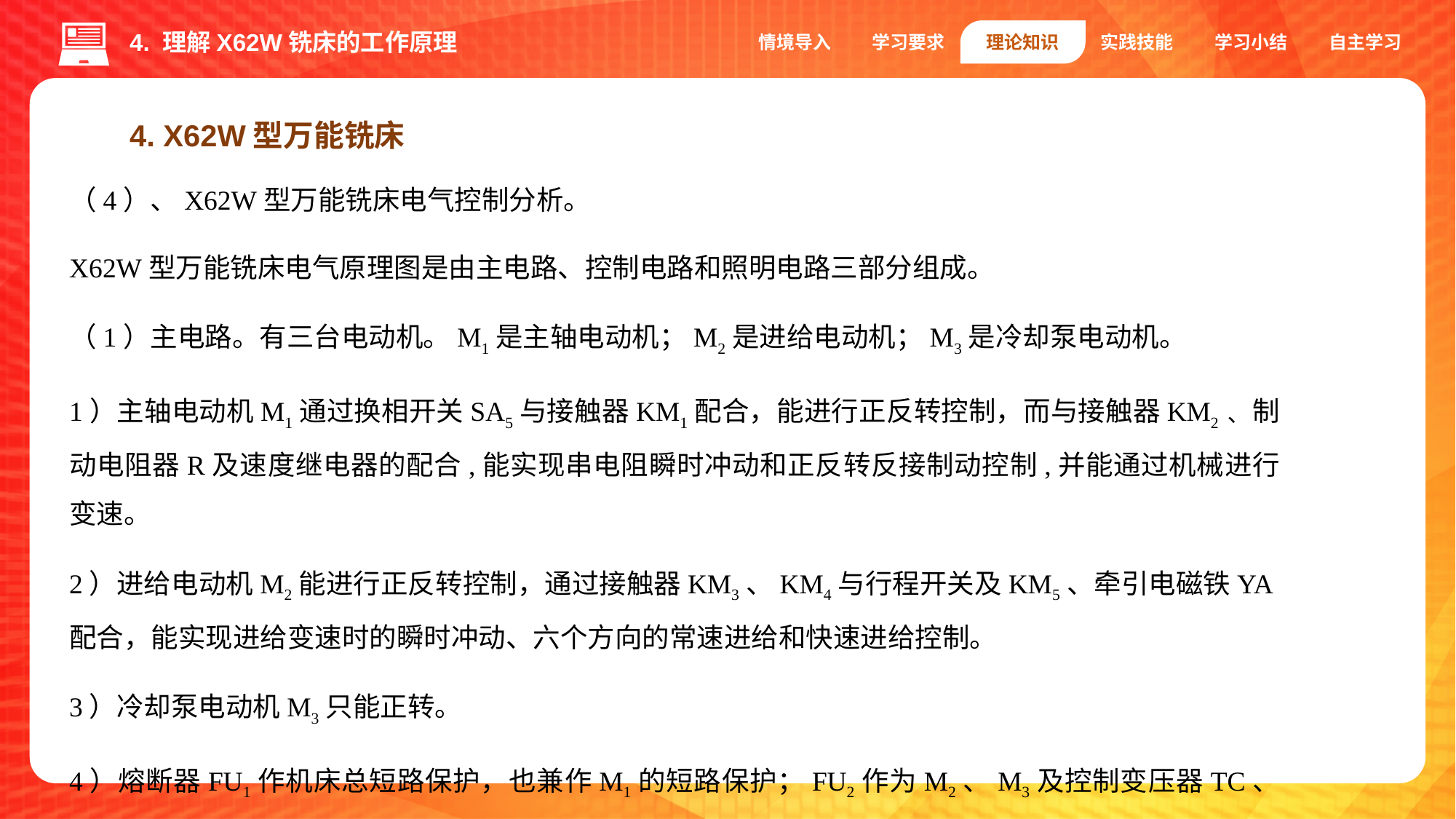

4. 理解X62W铣床的工作原理
情境导入
学习要求
理论知识
实践技能
学习小结
自主学习

4. X62W型万能铣床
（4）、X62W型万能铣床电气控制分析。
X62W型万能铣床电气原理图是由主电路、控制电路和照明电路三部分组成。
（1）主电路。有三台电动机。M1是主轴电动机；M2是进给电动机；M3是冷却泵电动机。
1）主轴电动机M1通过换相开关SA5与接触器KM1配合，能进行正反转控制，而与接触器KM2﹑制动电阻器R及速度继电器的配合,能实现串电阻瞬时冲动和正反转反接制动控制,并能通过机械进行变速。
2）进给电动机M2能进行正反转控制，通过接触器KM3、KM4与行程开关及KM5、牵引电磁铁YA配合，能实现进给变速时的瞬时冲动、六个方向的常速进给和快速进给控制。
3）冷却泵电动机M3只能正转。
4）熔断器FU1作机床总短路保护，也兼作M1的短路保护；FU2作为M2、M3及控制变压器TC、照明灯EL的短路保护；热继电器FR1、FR2、FR3分别作为M1、M2、M3的过载保护。